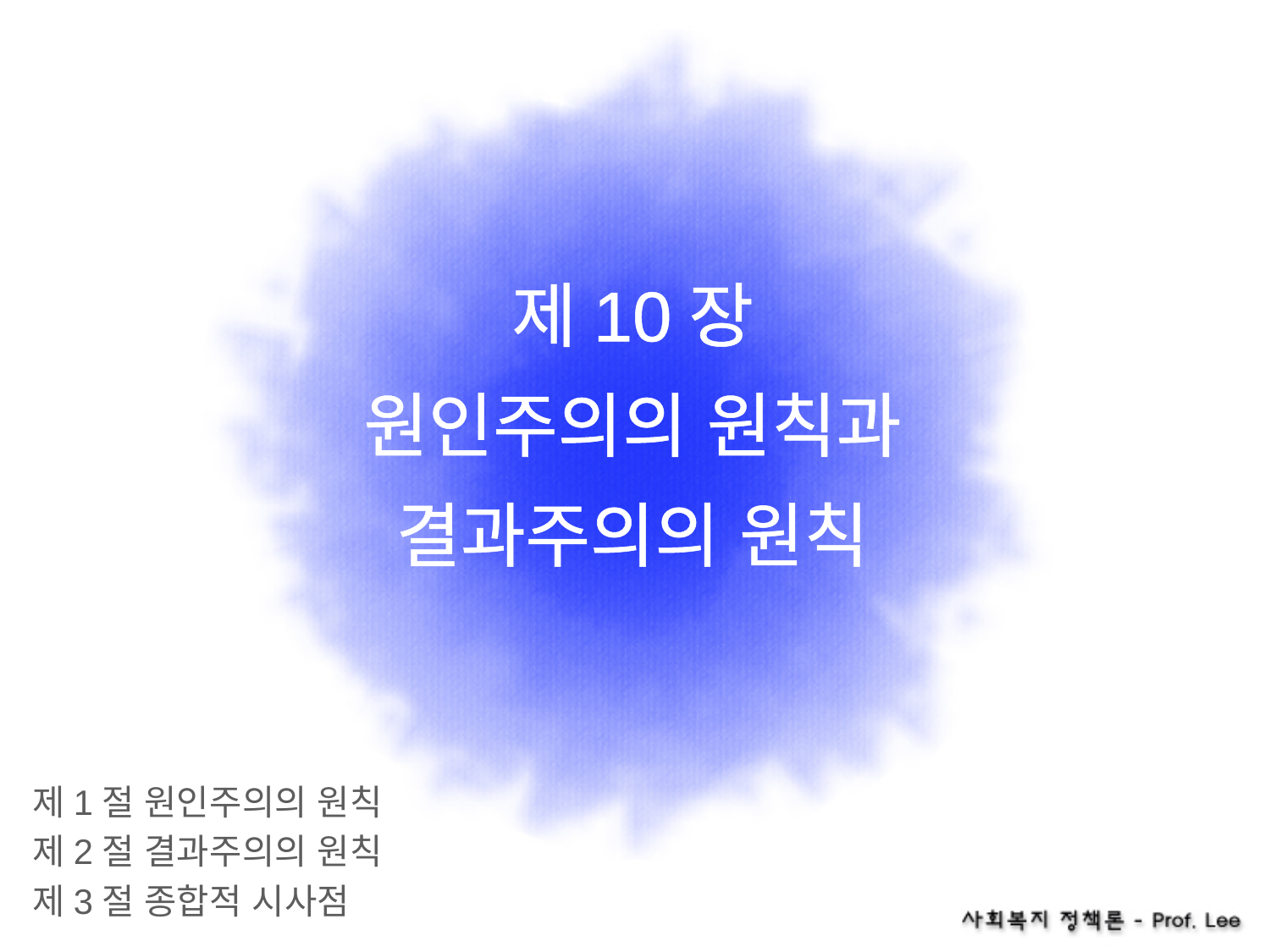

# 제10장 원인주의의 원칙과 결과주의의 원칙
제1절 원인주의의 원칙
제2절 결과주의의 원칙
제3절 종합적 시사점